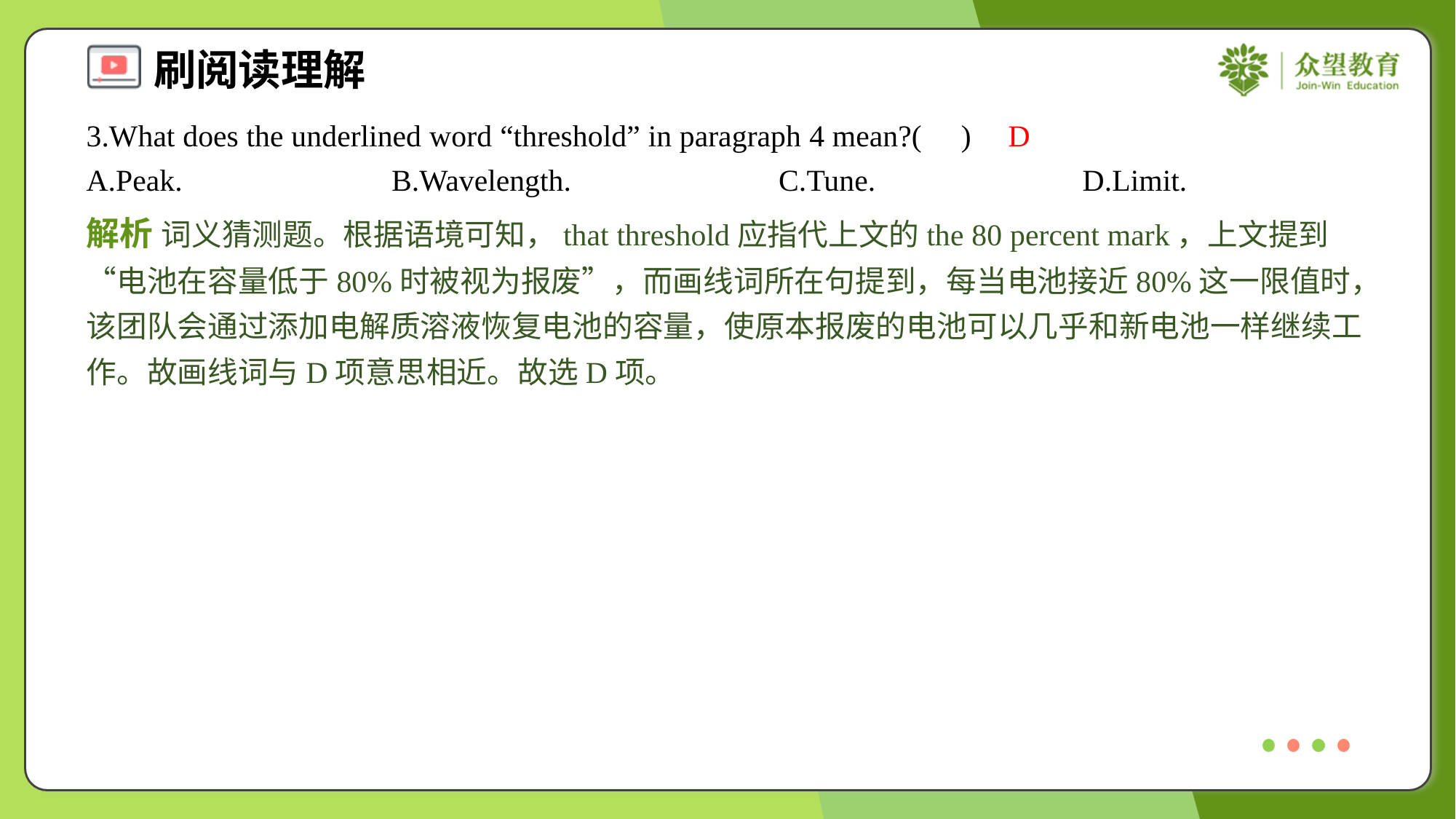

3.What does the underlined word “threshold” in paragraph 4 mean?(     )
D
A.Peak.	B.Wavelength.	C.Tune.	D.Limit.
解析 词义猜测题。根据语境可知，that threshold应指代上文的the 80 percent mark，上文提到“电池在容量低于80%时被视为报废”，而画线词所在句提到，每当电池接近80%这一限值时，该团队会通过添加电解质溶液恢复电池的容量，使原本报废的电池可以几乎和新电池一样继续工作。故画线词与D项意思相近。故选D项。